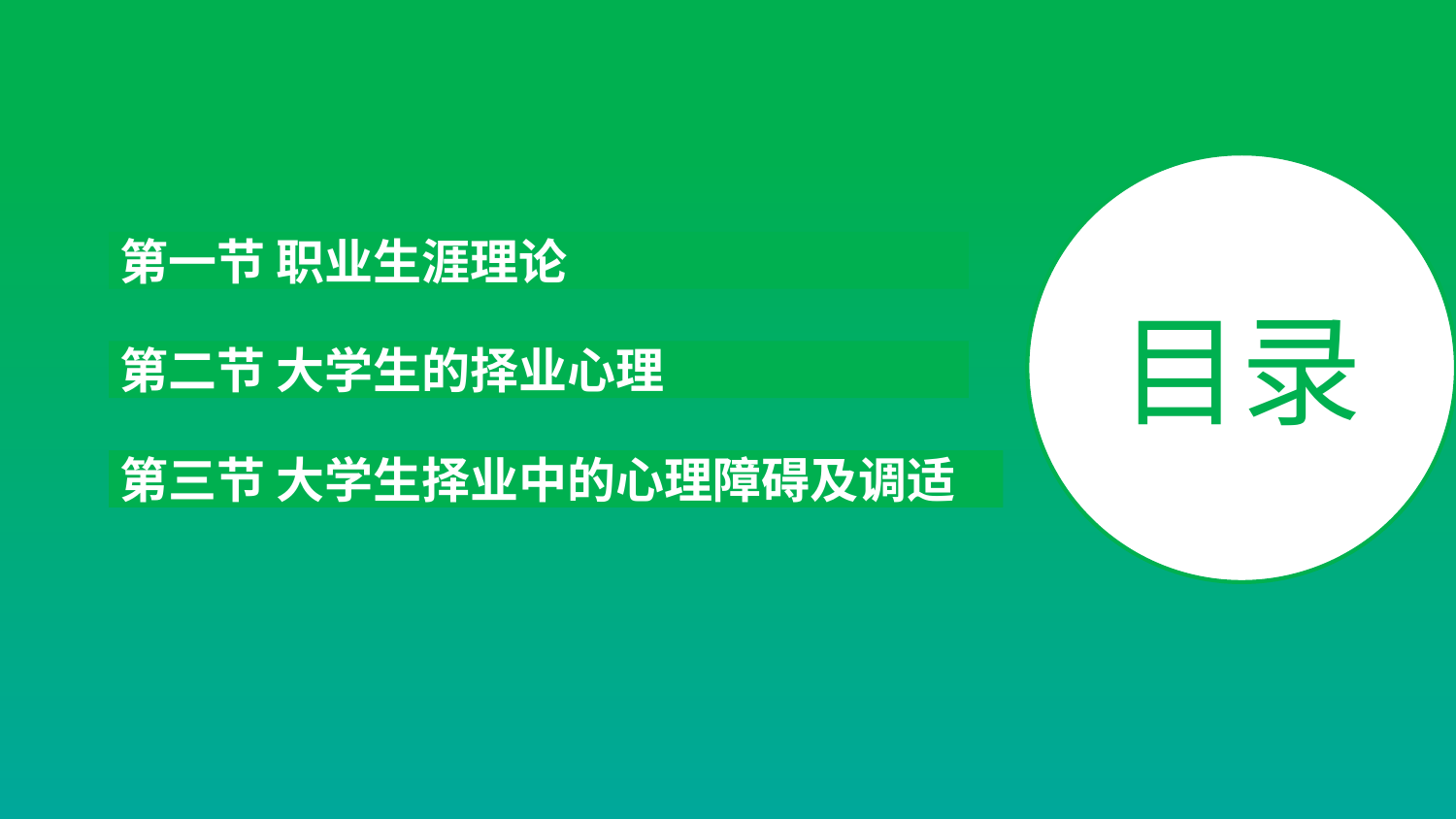

第一节 职业生涯理论
目录
第二节 大学生的择业心理
第三节 大学生择业中的心理障碍及调适